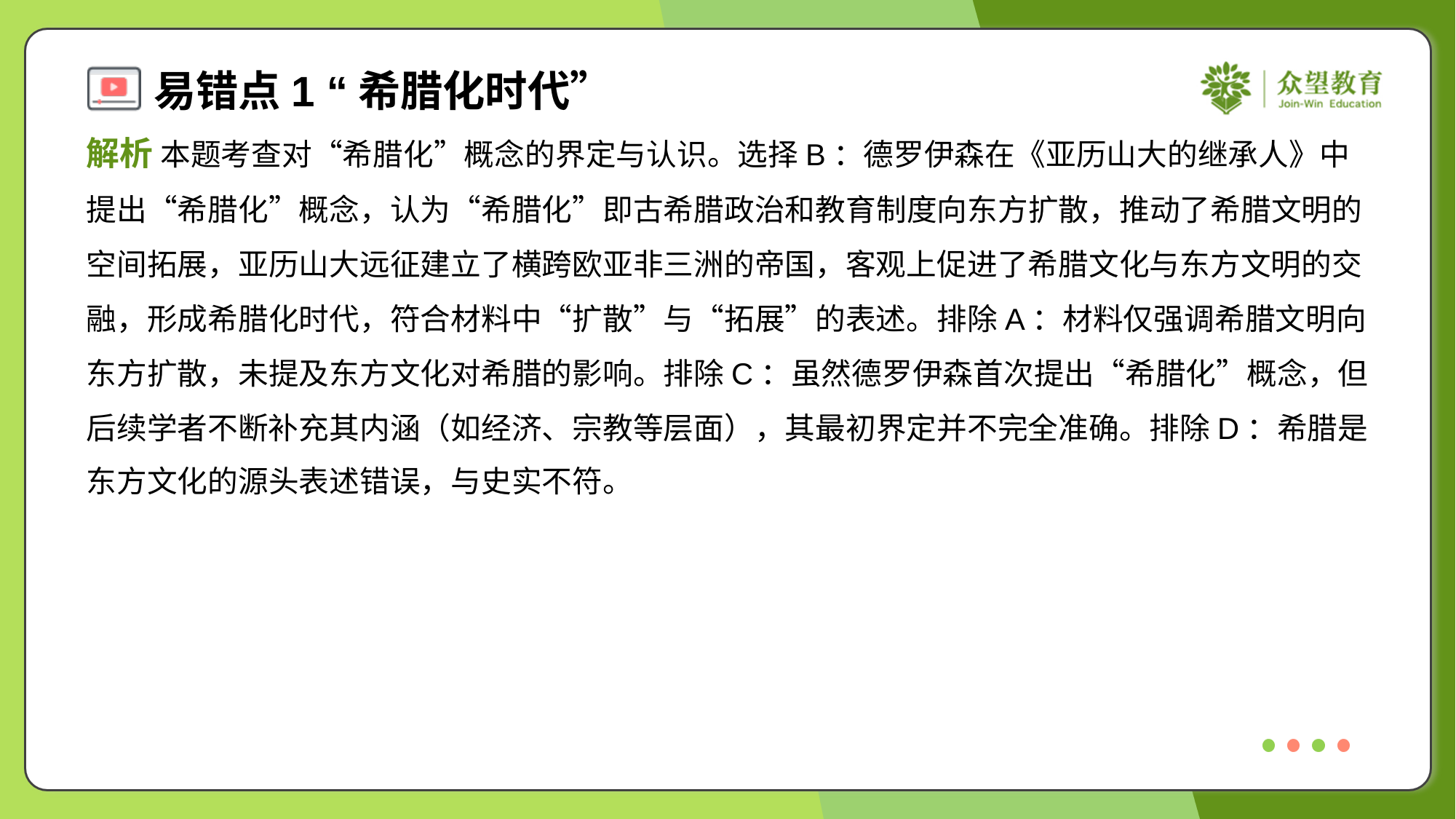

解析 本题考查对“希腊化”概念的界定与认识。选择B：德罗伊森在《亚历山大的继承人》中
提出“希腊化”概念，认为“希腊化”即古希腊政治和教育制度向东方扩散，推动了希腊文明的
空间拓展，亚历山大远征建立了横跨欧亚非三洲的帝国，客观上促进了希腊文化与东方文明的交
融，形成希腊化时代，符合材料中“扩散”与“拓展”的表述。排除A：材料仅强调希腊文明向
东方扩散，未提及东方文化对希腊的影响。排除C：虽然德罗伊森首次提出“希腊化”概念，但
后续学者不断补充其内涵（如经济、宗教等层面），其最初界定并不完全准确。排除D：希腊是
东方文化的源头表述错误，与史实不符。